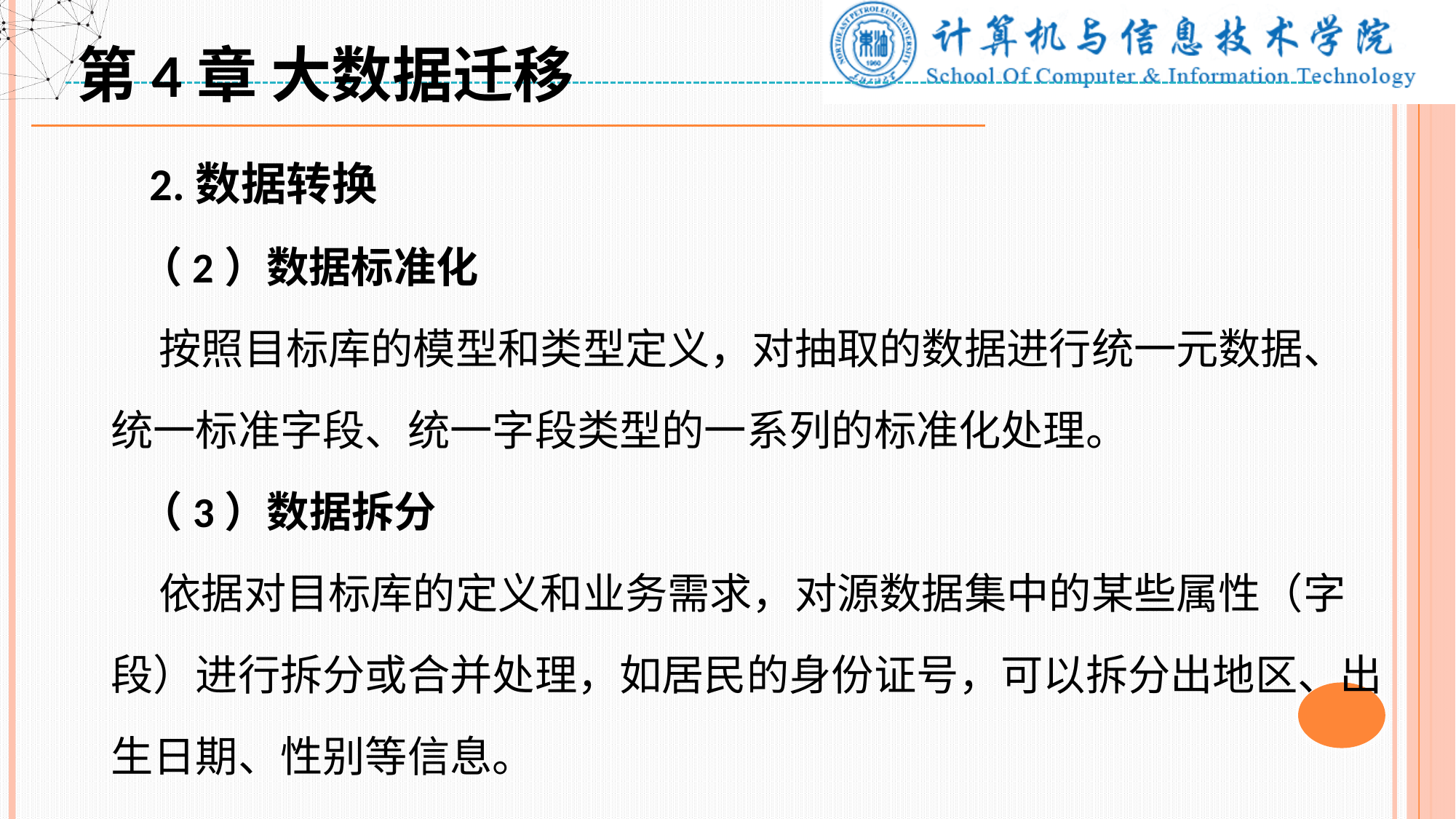

第4章 大数据迁移
    2.数据转换
  （2）数据标准化
    按照目标库的模型和类型定义，对抽取的数据进行统一元数据、统一标准字段、统一字段类型的一系列的标准化处理。
  （3）数据拆分
    依据对目标库的定义和业务需求，对源数据集中的某些属性（字段）进行拆分或合并处理，如居民的身份证号，可以拆分出地区、出生日期、性别等信息。